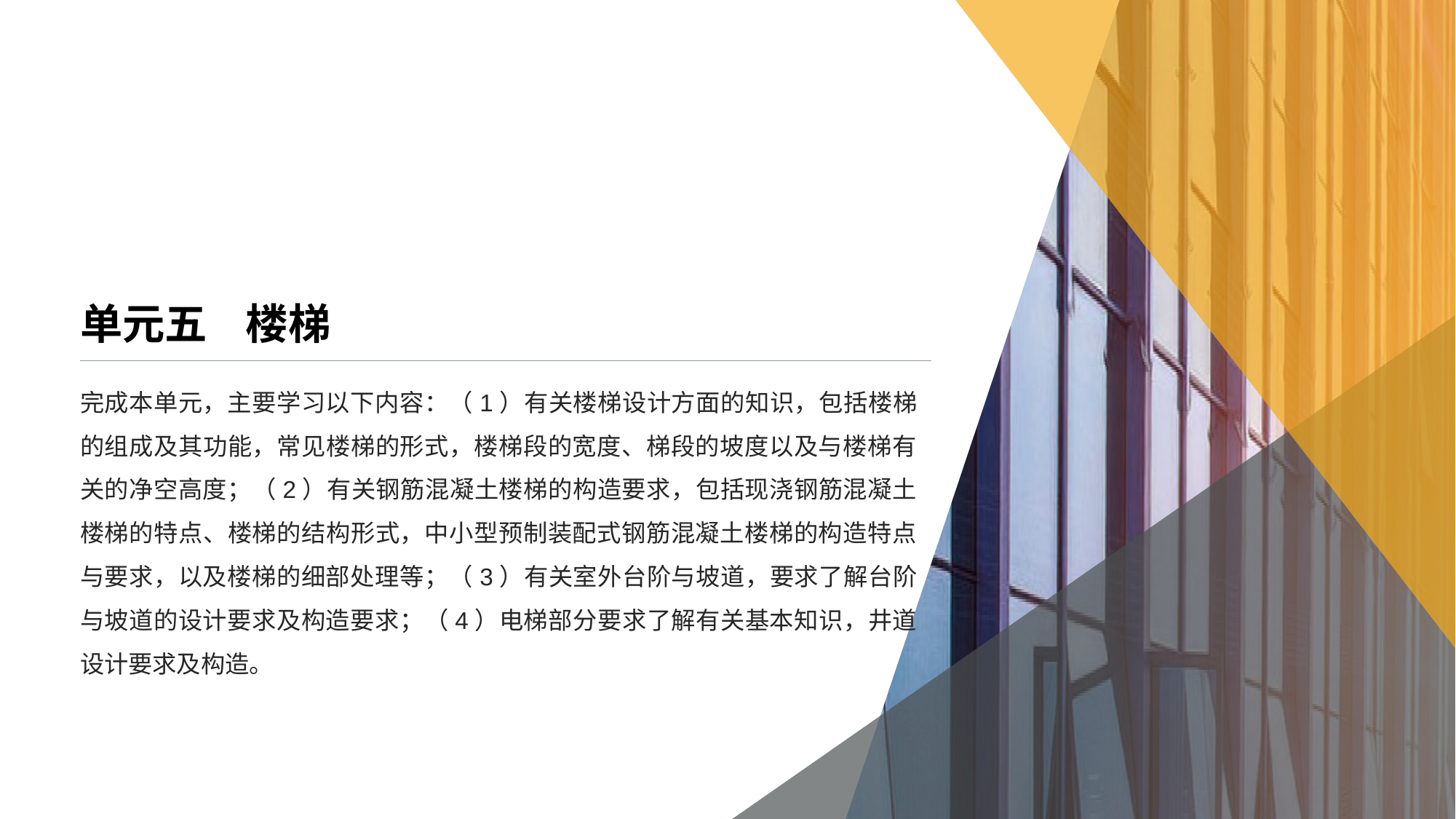

# 单元五    楼梯
完成本单元，主要学习以下内容：（1）有关楼梯设计方面的知识，包括楼梯的组成及其功能，常见楼梯的形式，楼梯段的宽度、梯段的坡度以及与楼梯有关的净空高度；（2）有关钢筋混凝土楼梯的构造要求，包括现浇钢筋混凝土楼梯的特点、楼梯的结构形式，中小型预制装配式钢筋混凝土楼梯的构造特点与要求，以及楼梯的细部处理等；（3）有关室外台阶与坡道，要求了解台阶与坡道的设计要求及构造要求；（4）电梯部分要求了解有关基本知识，井道设计要求及构造。